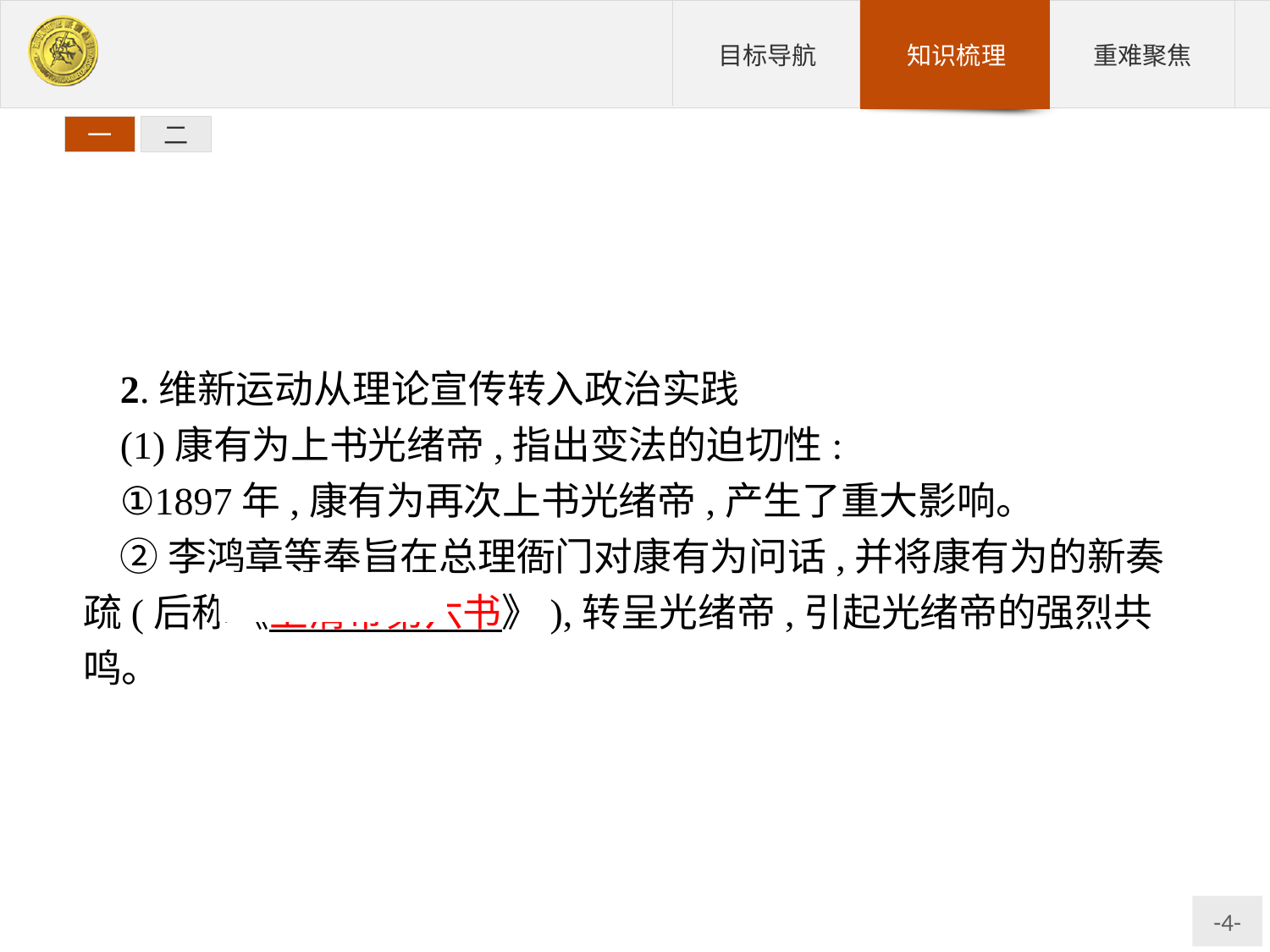

一
二
2.维新运动从理论宣传转入政治实践
(1)康有为上书光绪帝,指出变法的迫切性:
①1897年,康有为再次上书光绪帝,产生了重大影响。
②李鸿章等奉旨在总理衙门对康有为问话,并将康有为的新奏疏(后称《上清帝第六书》),转呈光绪帝,引起光绪帝的强烈共鸣。